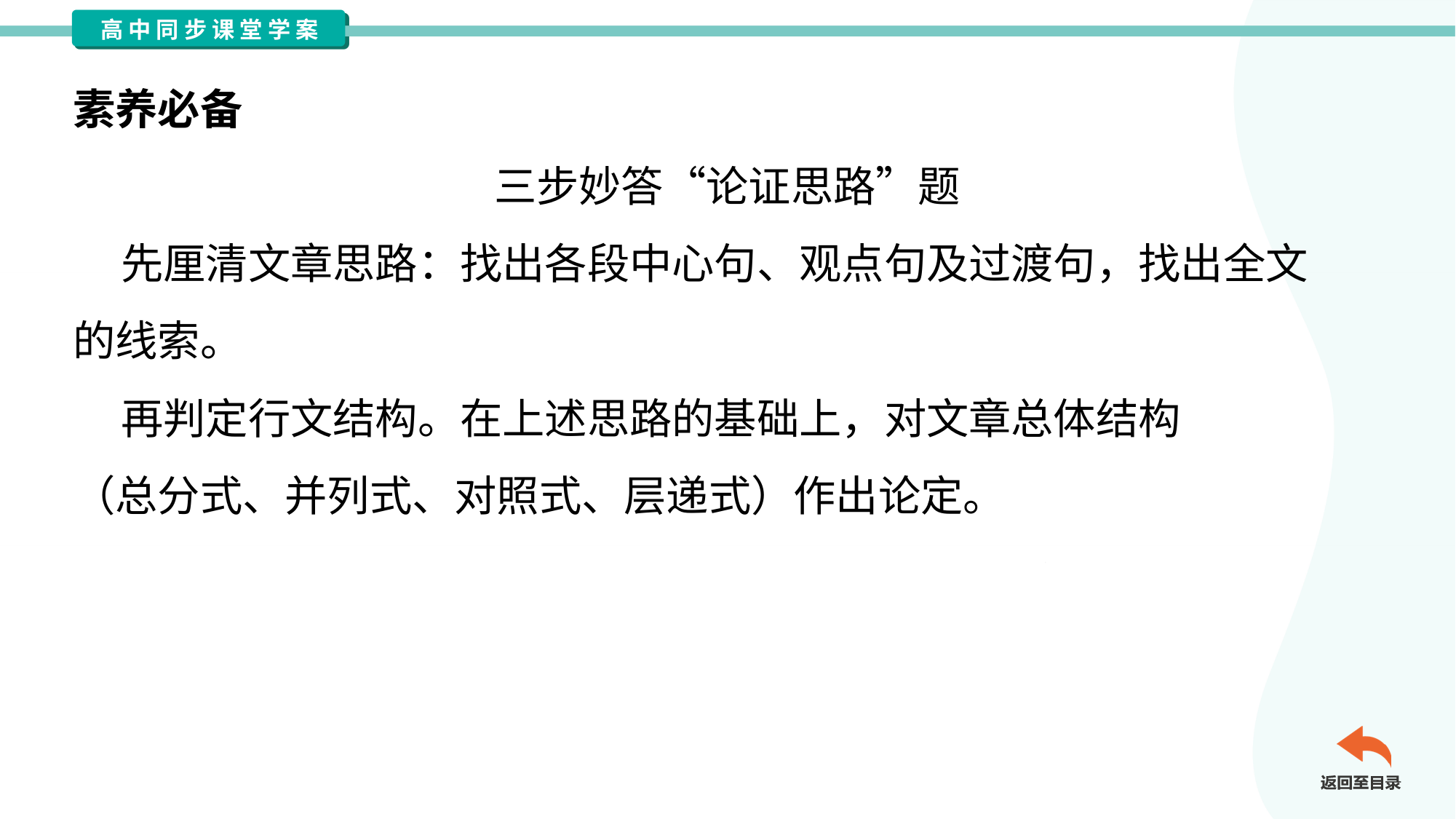

素养必备
三步妙答“论证思路”题
    先厘清文章思路：找出各段中心句、观点句及过渡句，找出全文
的线索。
    再判定行文结构。在上述思路的基础上，对文章总体结构
（总分式、并列式、对照式、层递式）作出论定。